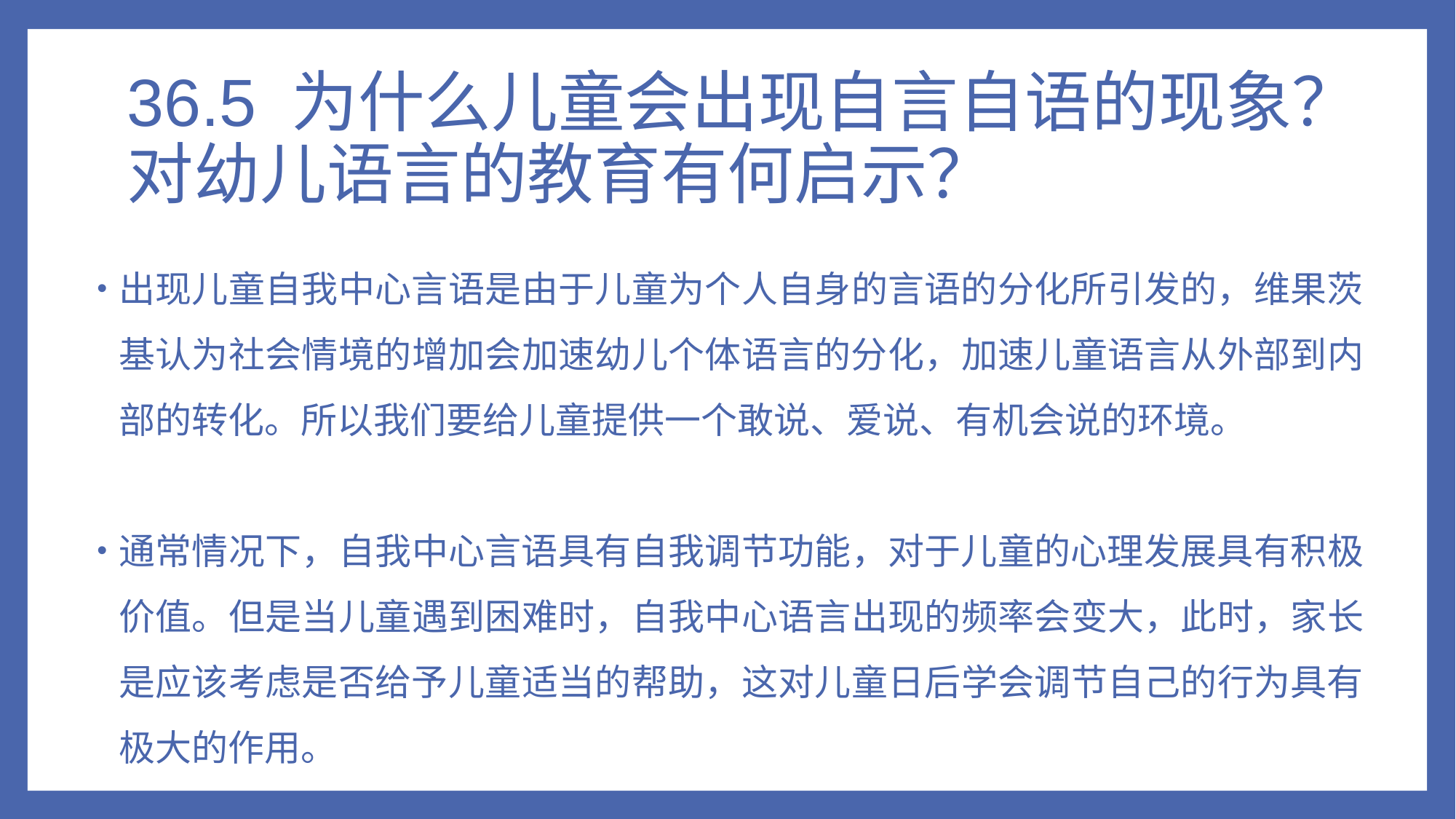

# 36.5 为什么儿童会出现自言自语的现象？对幼儿语言的教育有何启示？
出现儿童自我中心言语是由于儿童为个人自身的言语的分化所引发的，维果茨基认为社会情境的增加会加速幼儿个体语言的分化，加速儿童语言从外部到内部的转化。所以我们要给儿童提供一个敢说、爱说、有机会说的环境。

通常情况下，自我中心言语具有自我调节功能，对于儿童的心理发展具有积极价值。但是当儿童遇到困难时，自我中心语言出现的频率会变大，此时，家长是应该考虑是否给予儿童适当的帮助，这对儿童日后学会调节自己的行为具有极大的作用。